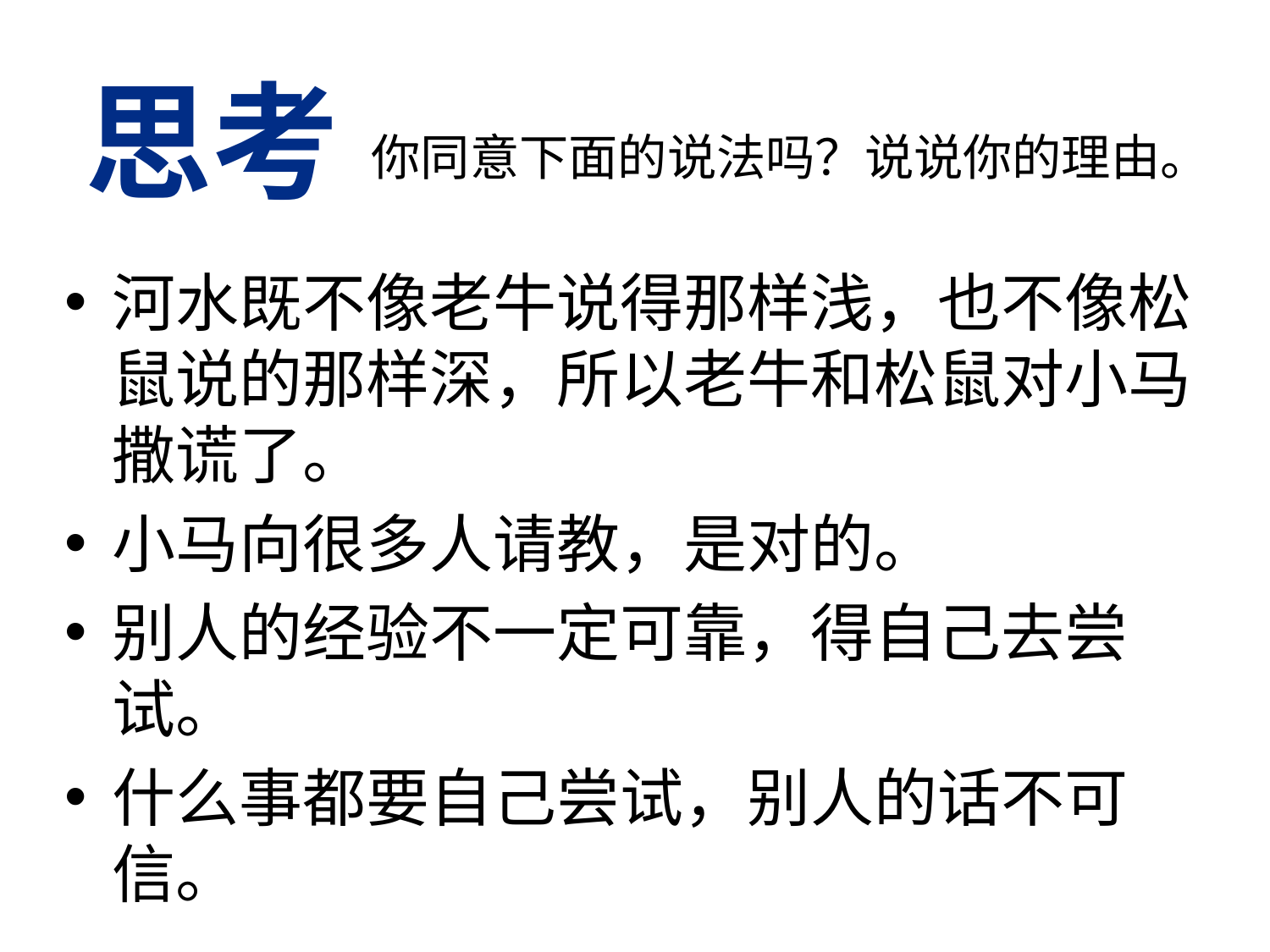

思考
你同意下面的说法吗？说说你的理由。
河水既不像老牛说得那样浅，也不像松鼠说的那样深，所以老牛和松鼠对小马撒谎了。
小马向很多人请教，是对的。
别人的经验不一定可靠，得自己去尝试。
什么事都要自己尝试，别人的话不可信。